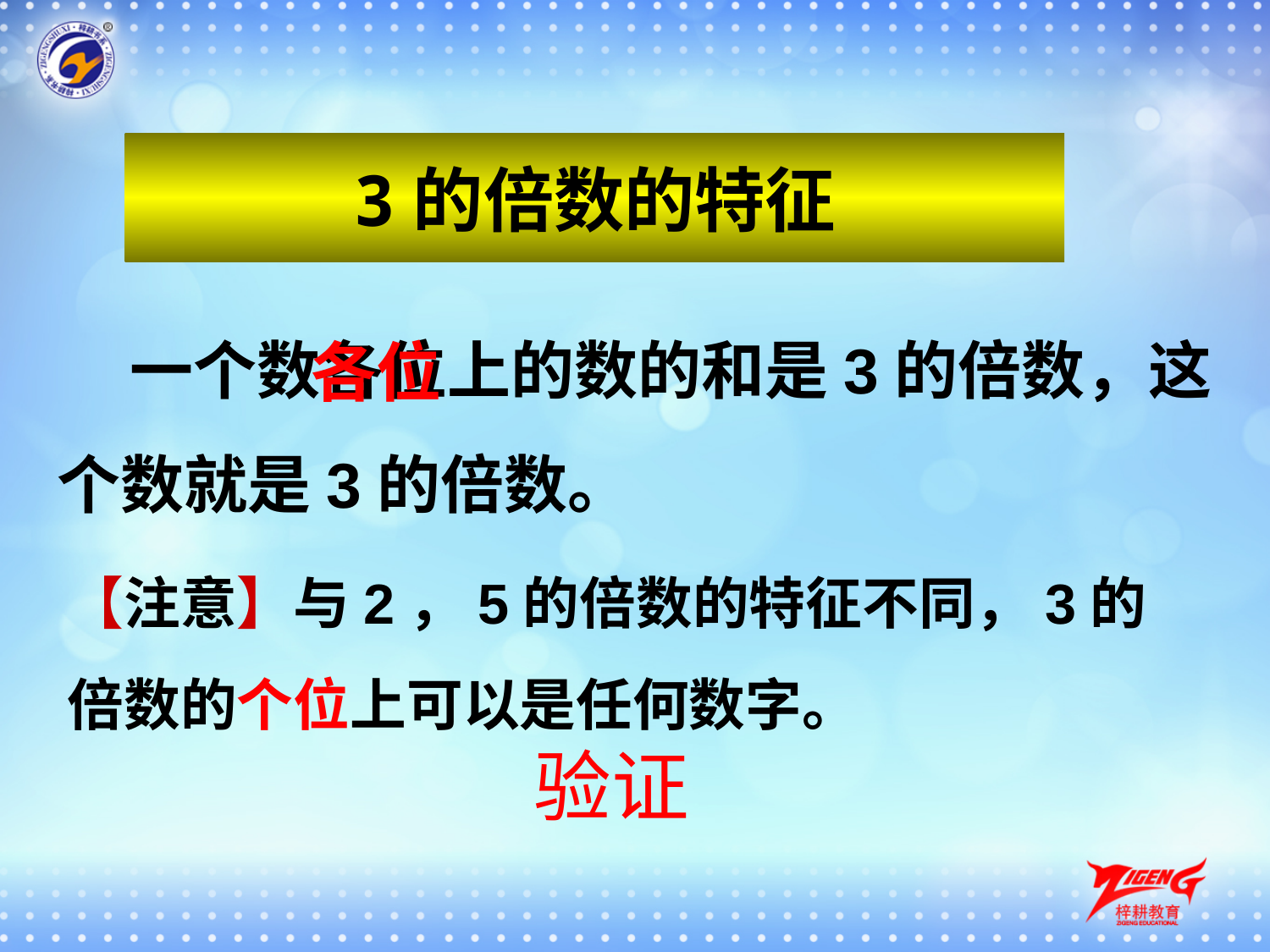

# 3的倍数的特征
各位
    一个数各位上的数的和是3的倍数，这个数就是3的倍数。
【注意】与2，5的倍数的特征不同，3的倍数的个位上可以是任何数字。
验证